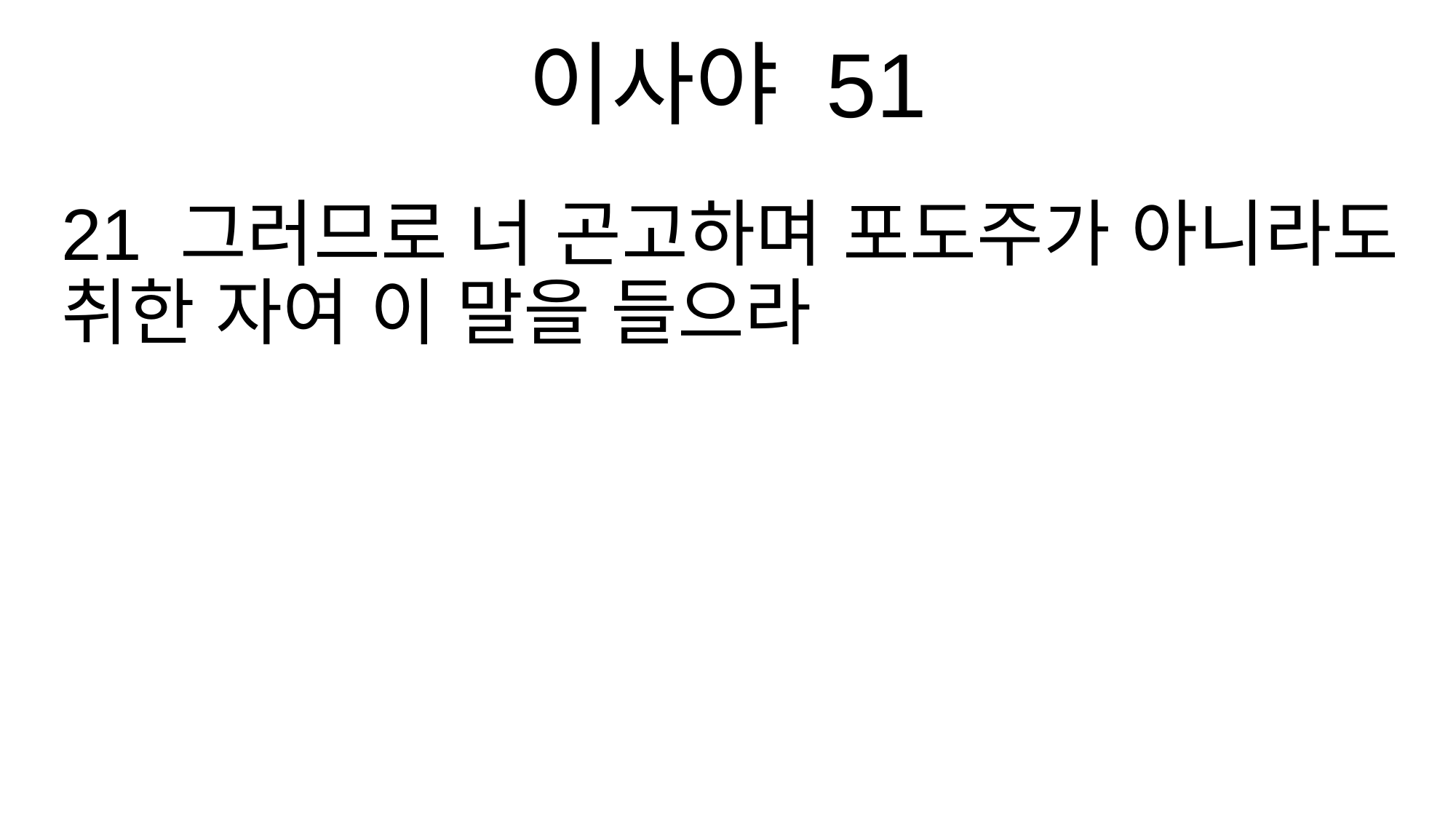

이사야 51
21 그러므로 너 곤고하며 포도주가 아니라도 취한 자여 이 말을 들으라